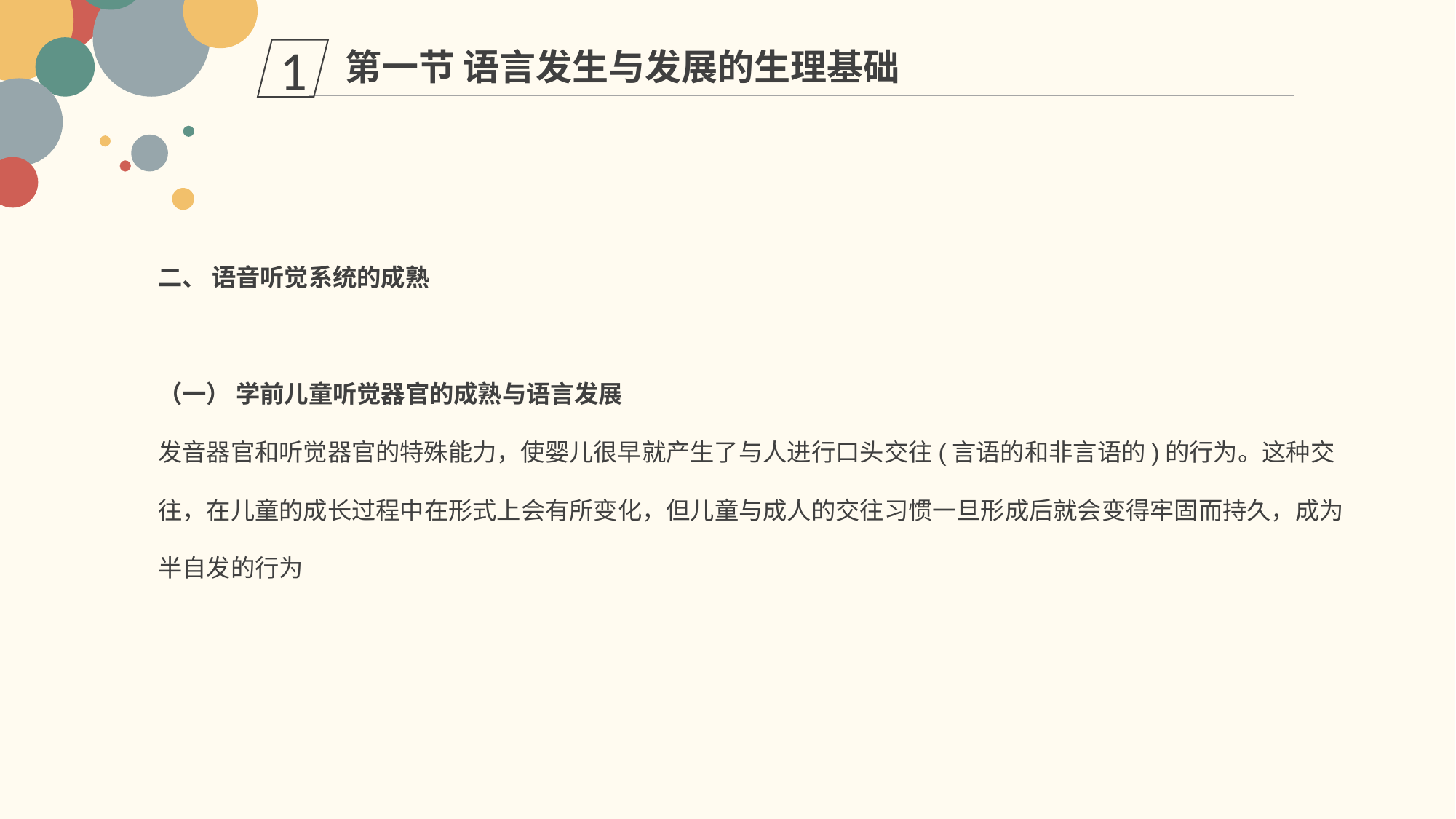

第一节 语言发生与发展的生理基础
1
二、 语音听觉系统的成熟

（一） 学前儿童听觉器官的成熟与语言发展
发音器官和听觉器官的特殊能力，使婴儿很早就产生了与人进行口头交往(言语的和非言语的)的行为。这种交往，在儿童的成长过程中在形式上会有所变化，但儿童与成人的交往习惯一旦形成后就会变得牢固而持久，成为半自发的行为